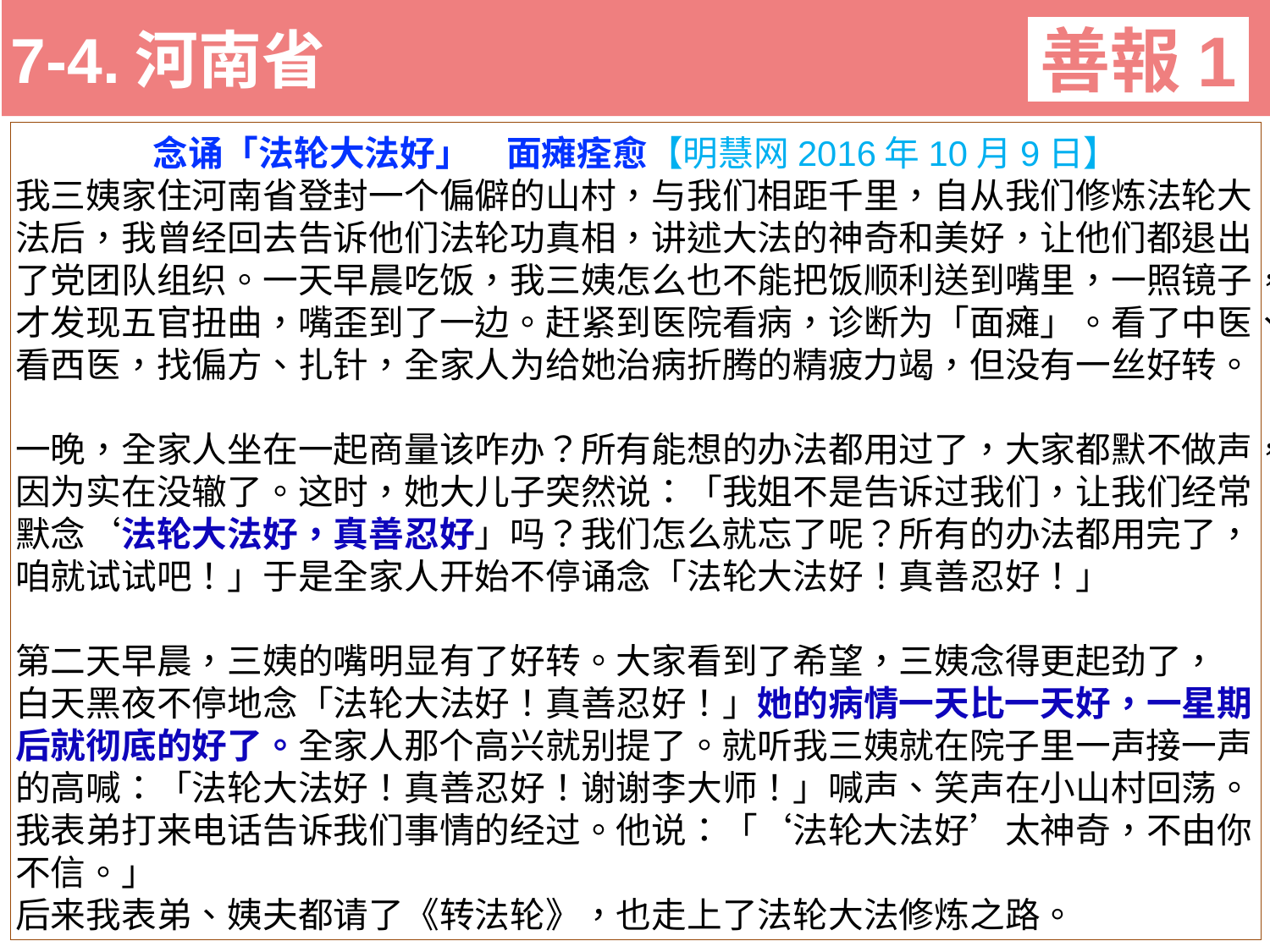

7-4.河南省
善報1
11-3. XX市官員惡報實例
念诵「法轮大法好」　面瘫痊愈【明慧网2016年10月9日】
我三姨家住河南省登封一个偏僻的山村，与我们相距千里，自从我们修炼法轮大法后，我曾经回去告诉他们法轮功真相，讲述大法的神奇和美好，让他们都退出了党团队组织。一天早晨吃饭，我三姨怎么也不能把饭顺利送到嘴里，一照镜子，才发现五官扭曲，嘴歪到了一边。赶紧到医院看病，诊断为「面瘫」。看了中医、看西医，找偏方、扎针，全家人为给她治病折腾的精疲力竭，但没有一丝好转。

一晚，全家人坐在一起商量该咋办？所有能想的办法都用过了，大家都默不做声，因为实在没辙了。这时，她大儿子突然说：「我姐不是告诉过我们，让我们经常默念‘法轮大法好，真善忍好」吗？我们怎么就忘了呢？所有的办法都用完了，咱就试试吧！」于是全家人开始不停诵念「法轮大法好！真善忍好！」

第二天早晨，三姨的嘴明显有了好转。大家看到了希望，三姨念得更起劲了，
白天黑夜不停地念「法轮大法好！真善忍好！」她的病情一天比一天好，一星期后就彻底的好了。全家人那个高兴就别提了。就听我三姨就在院子里一声接一声的高喊：「法轮大法好！真善忍好！谢谢李大师！」喊声、笑声在小山村回荡。
我表弟打来电话告诉我们事情的经过。他说：「‘法轮大法好’太神奇，不由你不信。」
后来我表弟、姨夫都请了《转法轮》，也走上了法轮大法修炼之路。